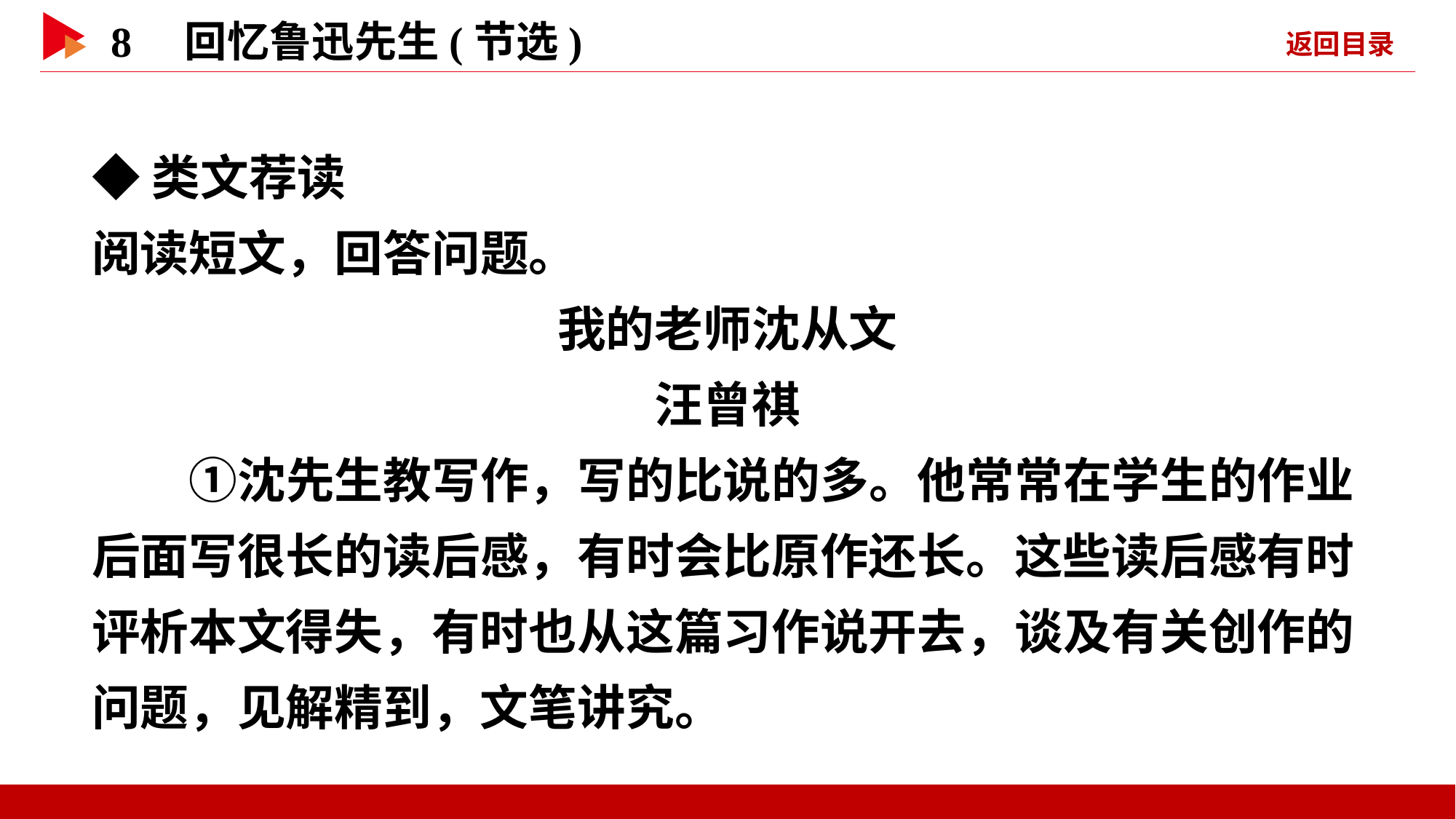

◆类文荐读
阅读短文，回答问题。
我的老师沈从文
汪曾祺
　　①沈先生教写作，写的比说的多。他常常在学生的作业后面写很长的读后感，有时会比原作还长。这些读后感有时评析本文得失，有时也从这篇习作说开去，谈及有关创作的问题，见解精到，文笔讲究。